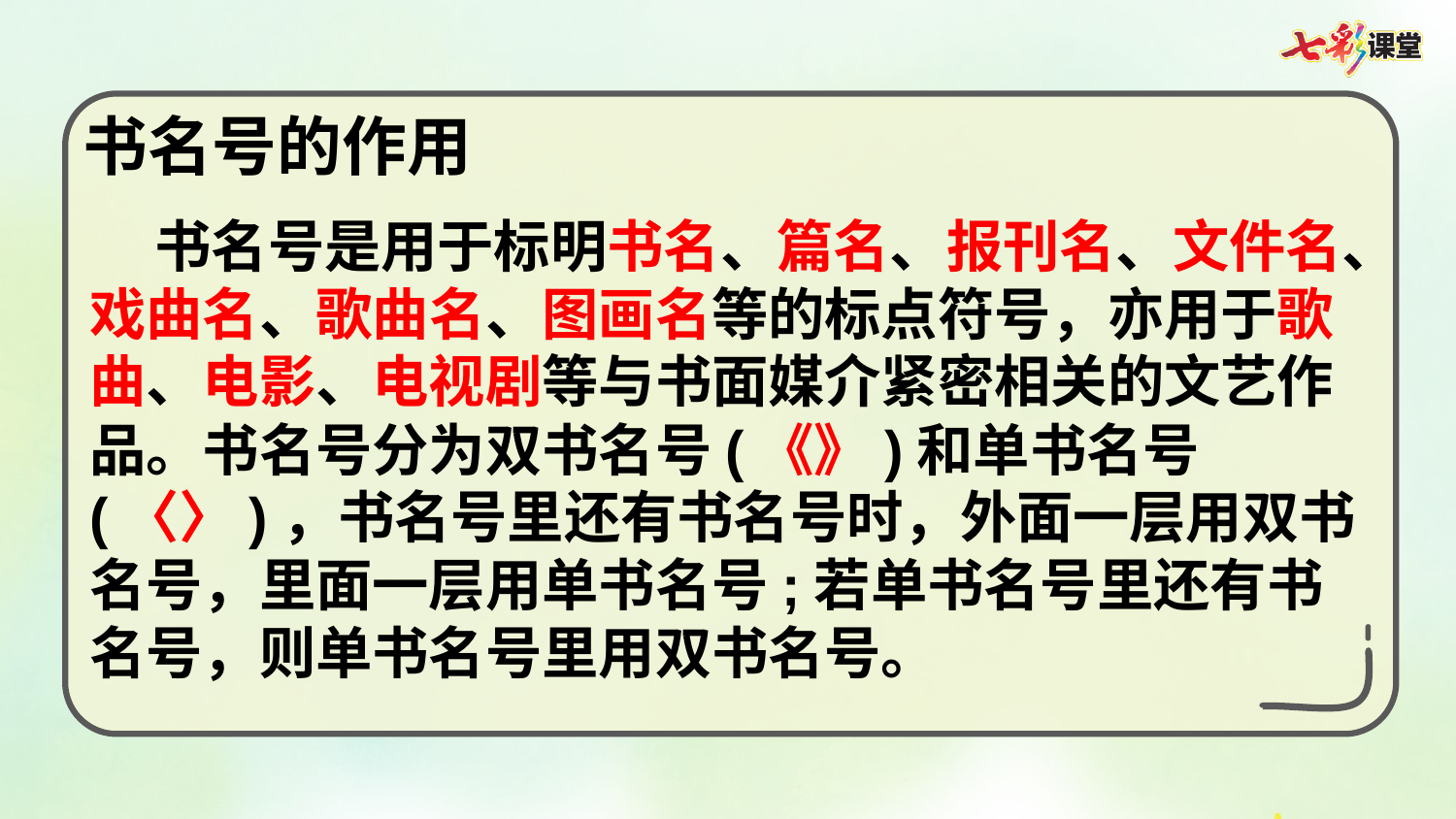

书名号的作用
    书名号是用于标明书名、篇名、报刊名、文件名、戏曲名、歌曲名、图画名等的标点符号，亦用于歌曲、电影、电视剧等与书面媒介紧密相关的文艺作品。书名号分为双书名号(《》)和单书名号(〈〉)，书名号里还有书名号时，外面一层用双书名号，里面一层用单书名号;若单书名号里还有书名号，则单书名号里用双书名号。